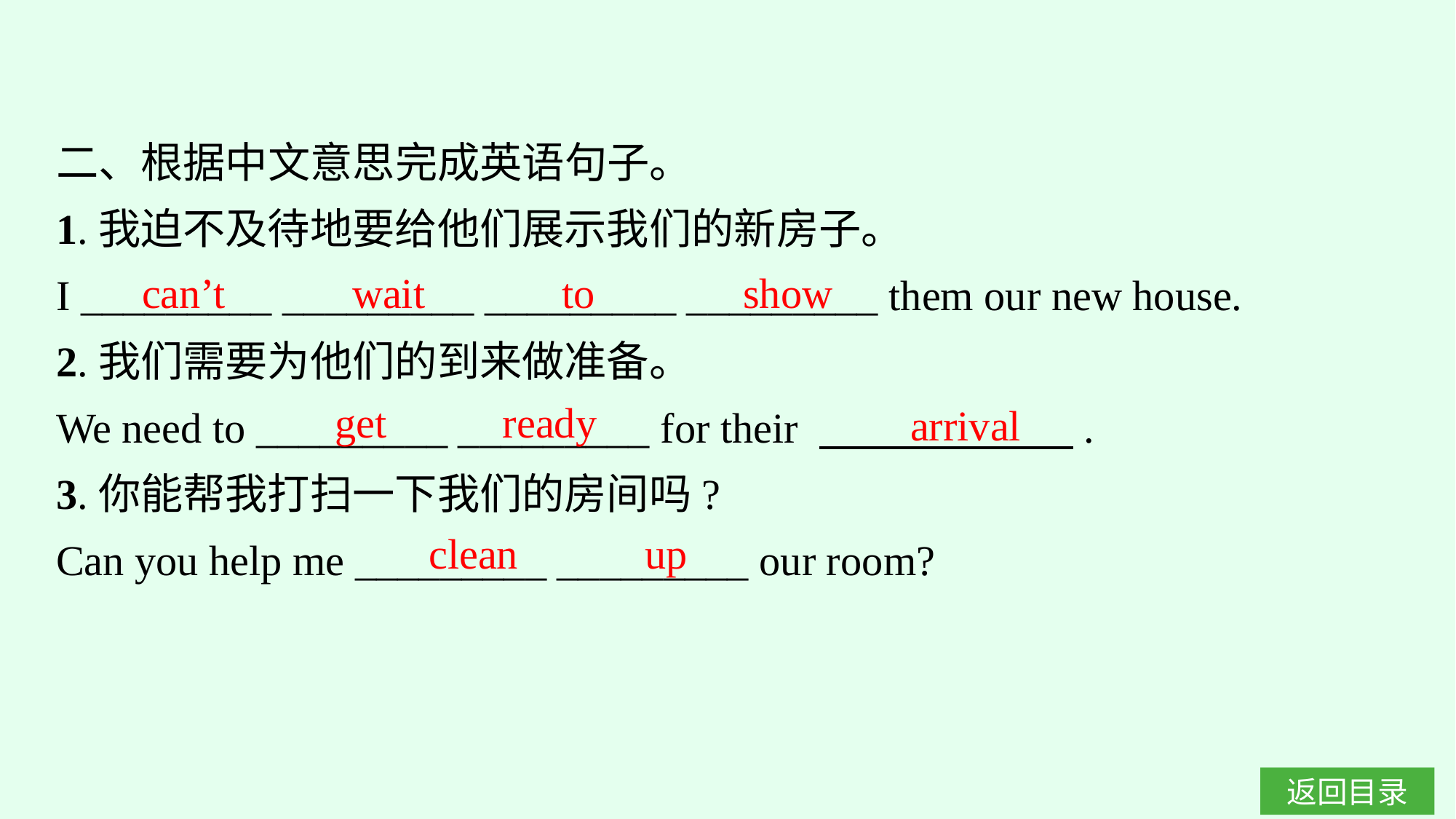

二、根据中文意思完成英语句子。
1.我迫不及待地要给他们展示我们的新房子。
I _________ _________ _________ _________ them our new house.
2.我们需要为他们的到来做准备。
We need to _________ _________ for their 　　　　　　.
3.你能帮我打扫一下我们的房间吗?
Can you help me _________ _________ our room?
can’t            wait             to              show
get           ready
arrival
clean            up